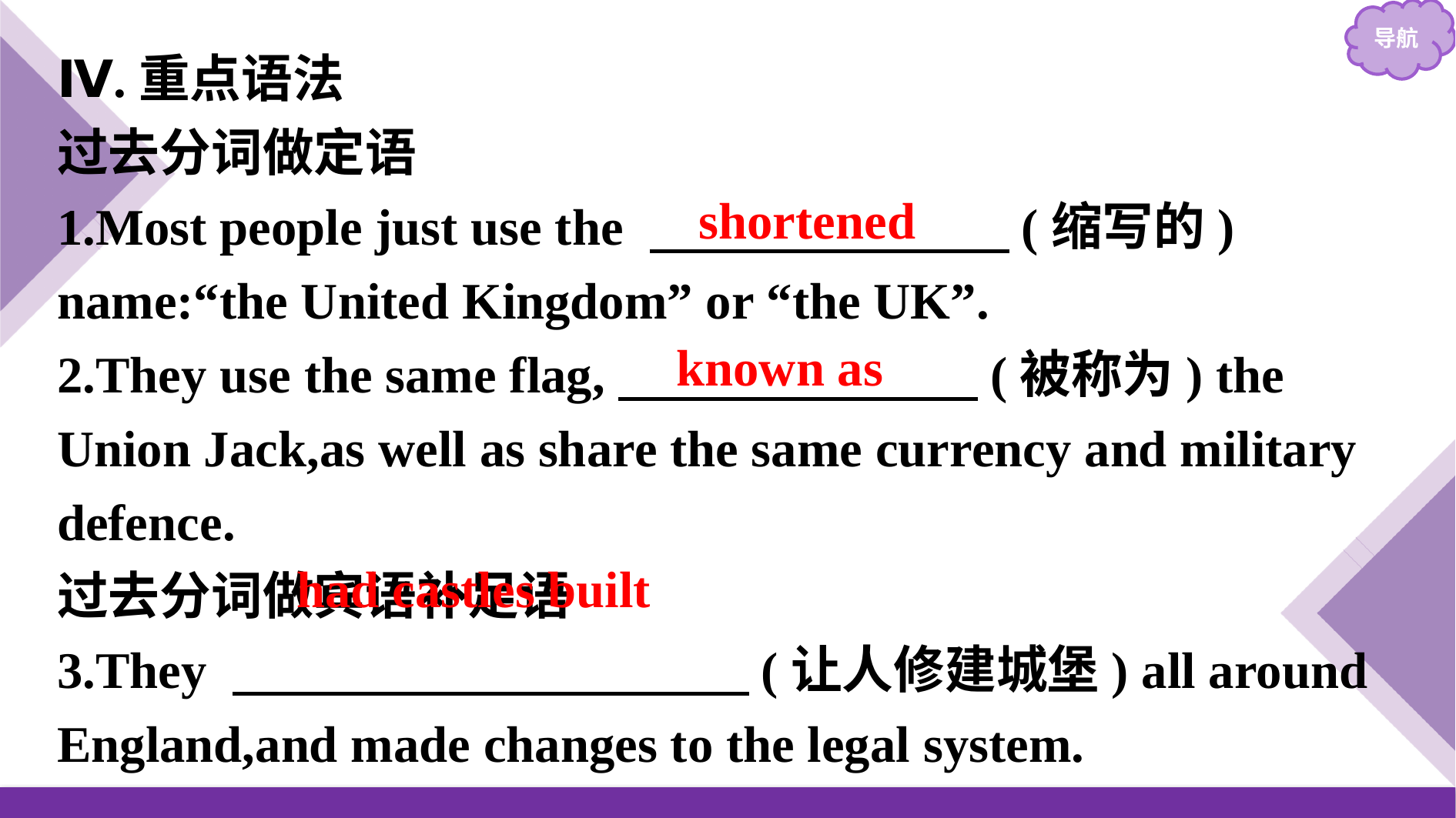

Ⅳ.重点语法
过去分词做定语
1.Most people just use the 　　　　　　　(缩写的) name:“the United Kingdom” or “the UK”.
2.They use the same flag,　　　　　　　(被称为) the Union Jack,as well as share the same currency and military defence.
过去分词做宾语补足语
3.They 　　　　         　　　　(让人修建城堡) all around England,and made changes to the legal system.
shortened
known as
had castles built